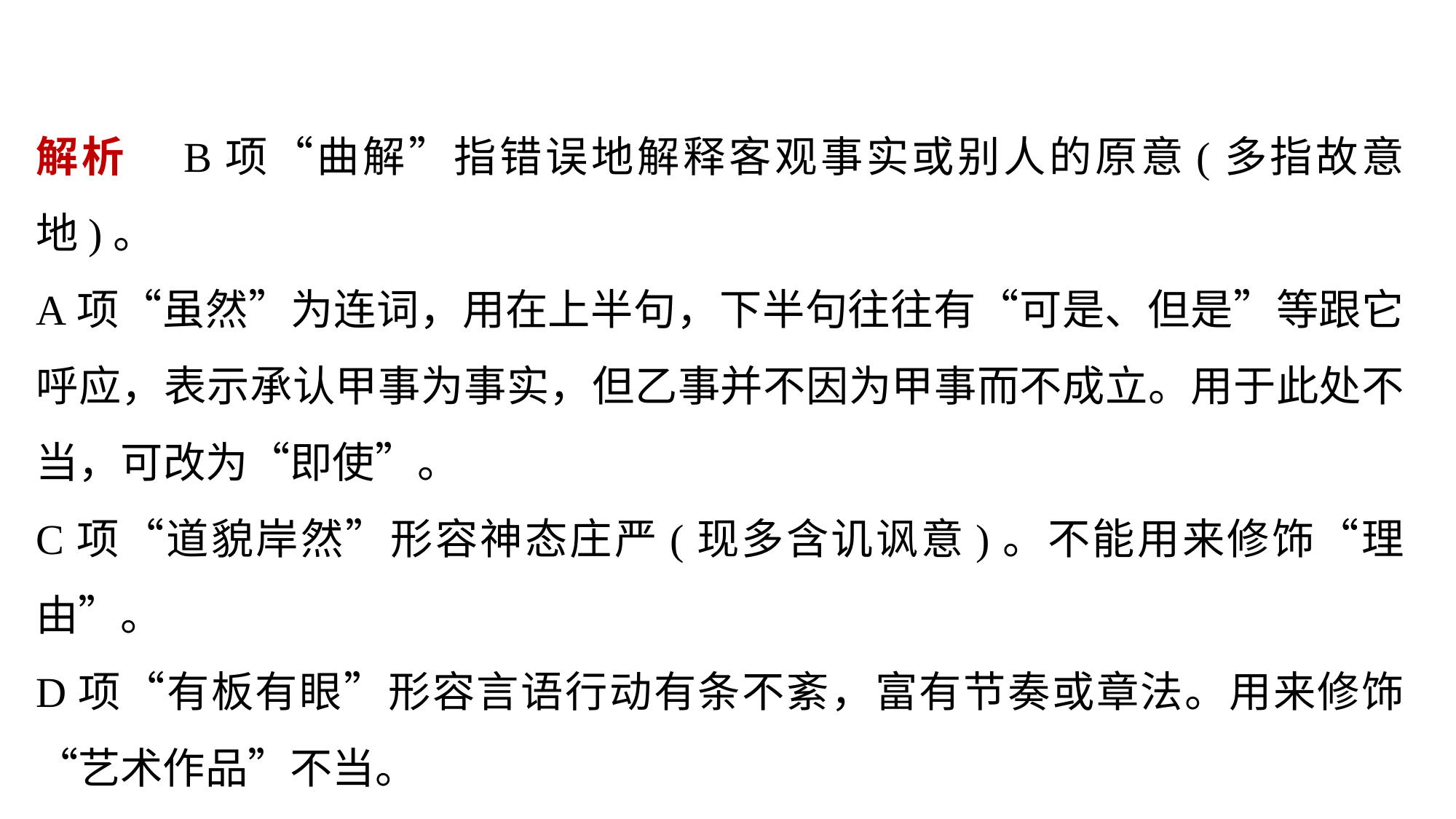

解析　B项“曲解”指错误地解释客观事实或别人的原意(多指故意地)。
A项“虽然”为连词，用在上半句，下半句往往有“可是、但是”等跟它呼应，表示承认甲事为事实，但乙事并不因为甲事而不成立。用于此处不当，可改为“即使”。
C项“道貌岸然”形容神态庄严(现多含讥讽意)。不能用来修饰“理由”。
D项“有板有眼”形容言语行动有条不紊，富有节奏或章法。用来修饰“艺术作品”不当。